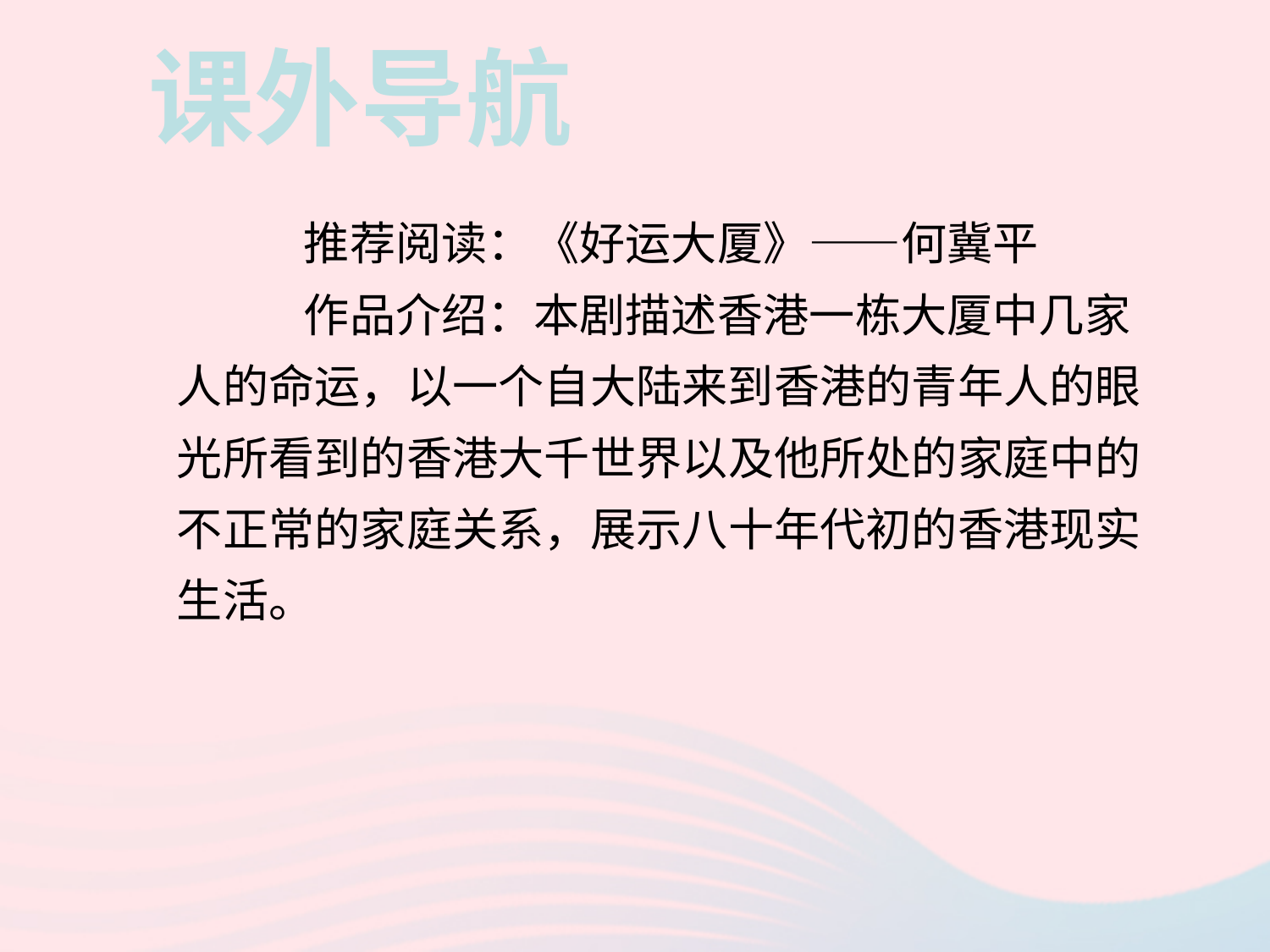

课外导航
	推荐阅读：《好运大厦》——何冀平
	作品介绍：本剧描述香港一栋大厦中几家人的命运，以一个自大陆来到香港的青年人的眼光所看到的香港大千世界以及他所处的家庭中的不正常的家庭关系，展示八十年代初的香港现实生活。